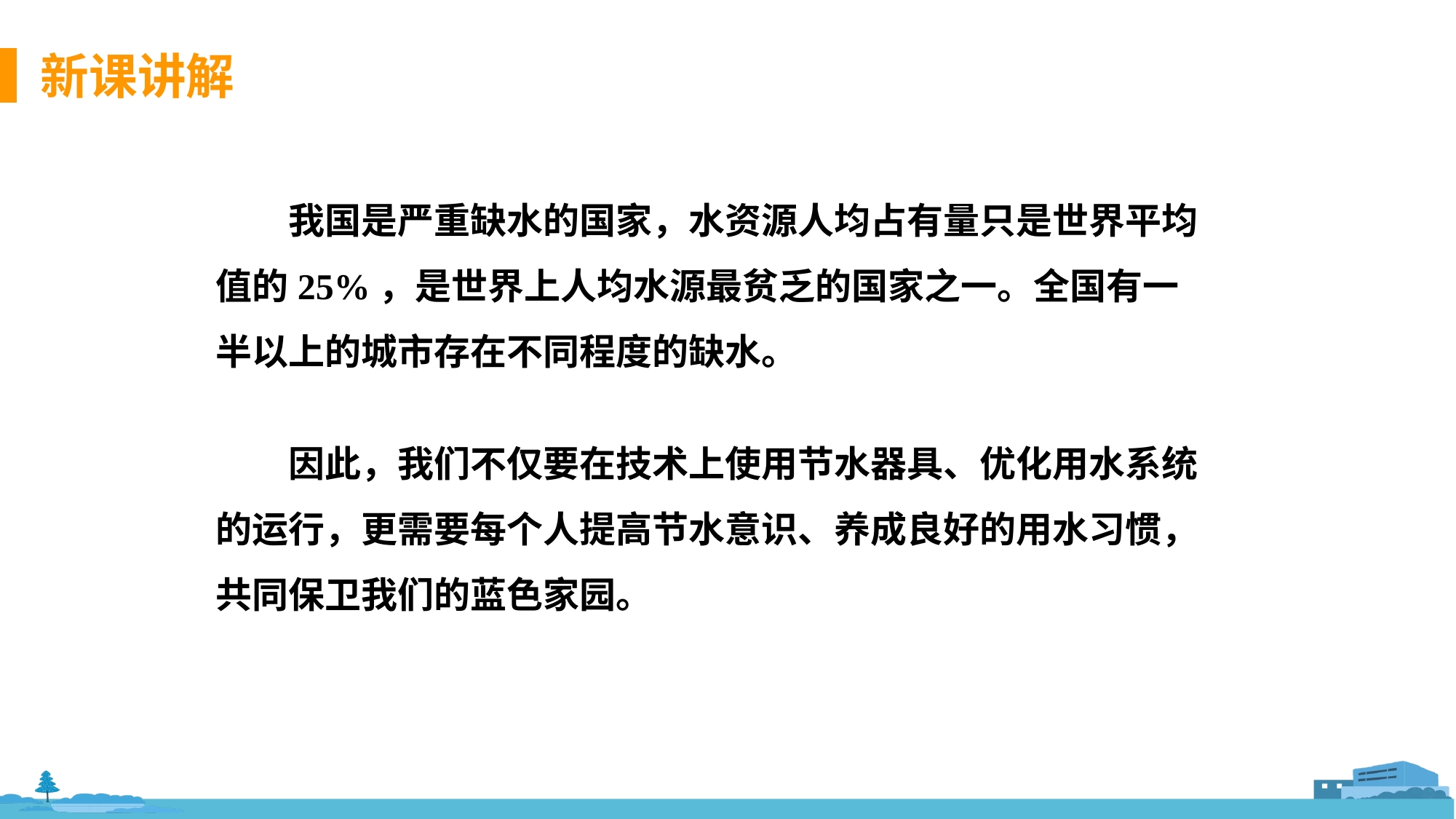

我国是严重缺水的国家，水资源人均占有量只是世界平均值的25%，是世界上人均水源最贫乏的国家之一。全国有一半以上的城市存在不同程度的缺水。
因此，我们不仅要在技术上使用节水器具、优化用水系统的运行，更需要每个人提高节水意识、养成良好的用水习惯，共同保卫我们的蓝色家园。